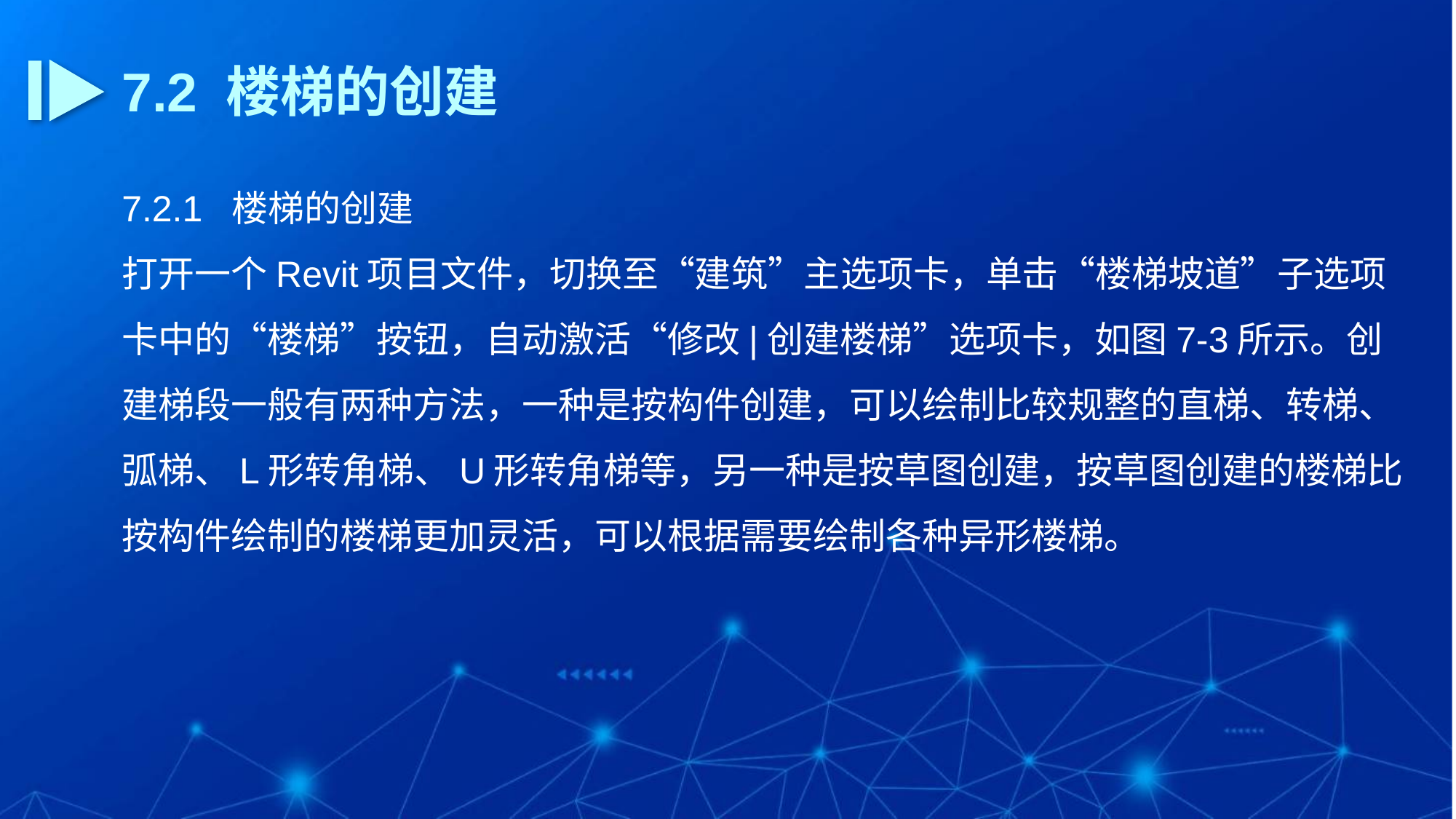

7.2 楼梯的创建

7.2.1  楼梯的创建
打开一个Revit项目文件，切换至“建筑”主选项卡，单击“楼梯坡道”子选项卡中的“楼梯”按钮，自动激活“修改|创建楼梯”选项卡，如图7-3所示。创建梯段一般有两种方法，一种是按构件创建，可以绘制比较规整的直梯、转梯、弧梯、L形转角梯、U形转角梯等，另一种是按草图创建，按草图创建的楼梯比按构件绘制的楼梯更加灵活，可以根据需要绘制各种异形楼梯。